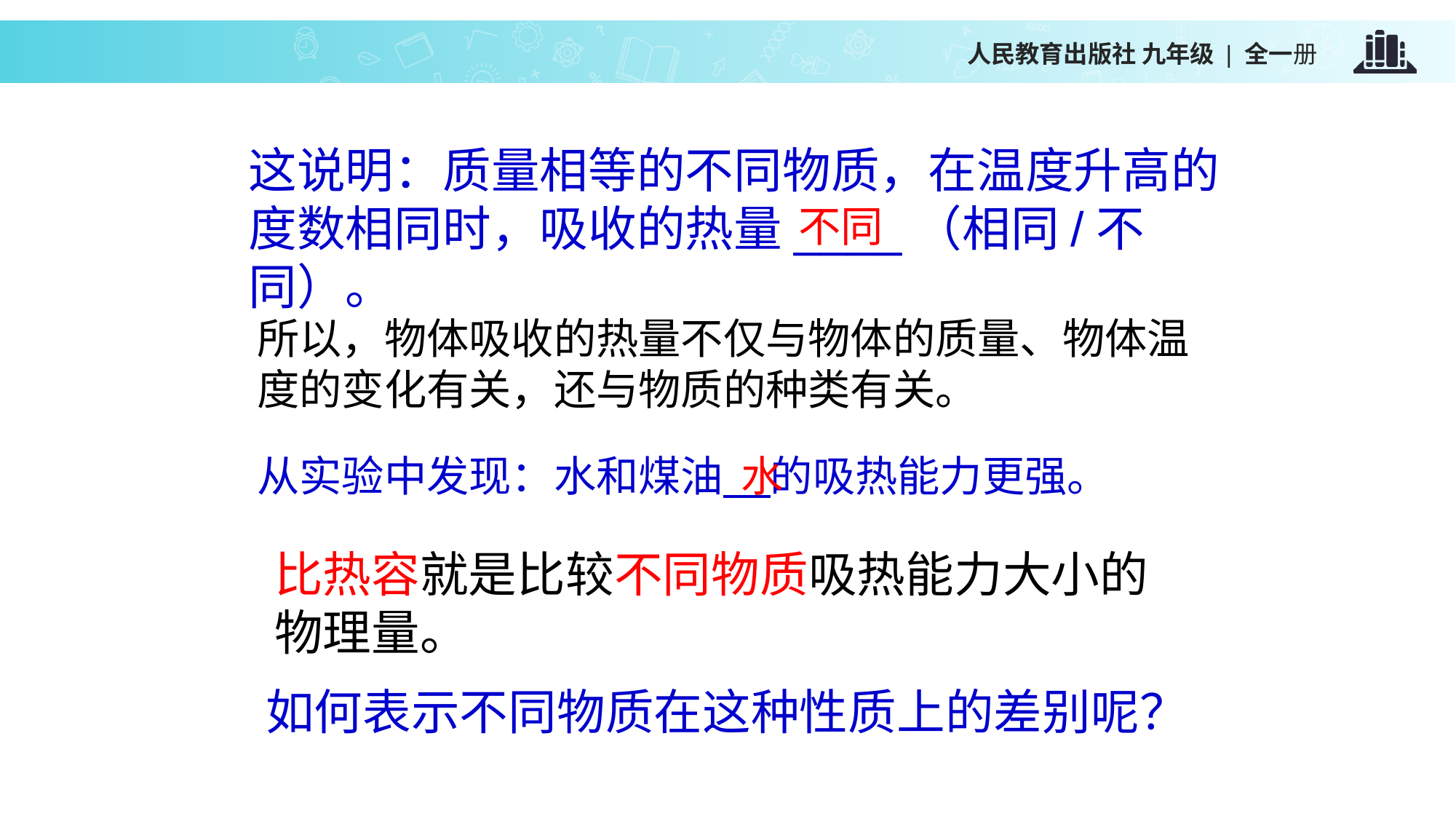

这说明：质量相等的不同物质，在温度升高的度数相同时，吸收的热量____（相同/不同）。
不同
所以，物体吸收的热量不仅与物体的质量、物体温度的变化有关，还与物质的种类有关。
从实验中发现：水和煤油     的吸热能力更强。
水
比热容就是比较不同物质吸热能力大小的物理量。
如何表示不同物质在这种性质上的差别呢？